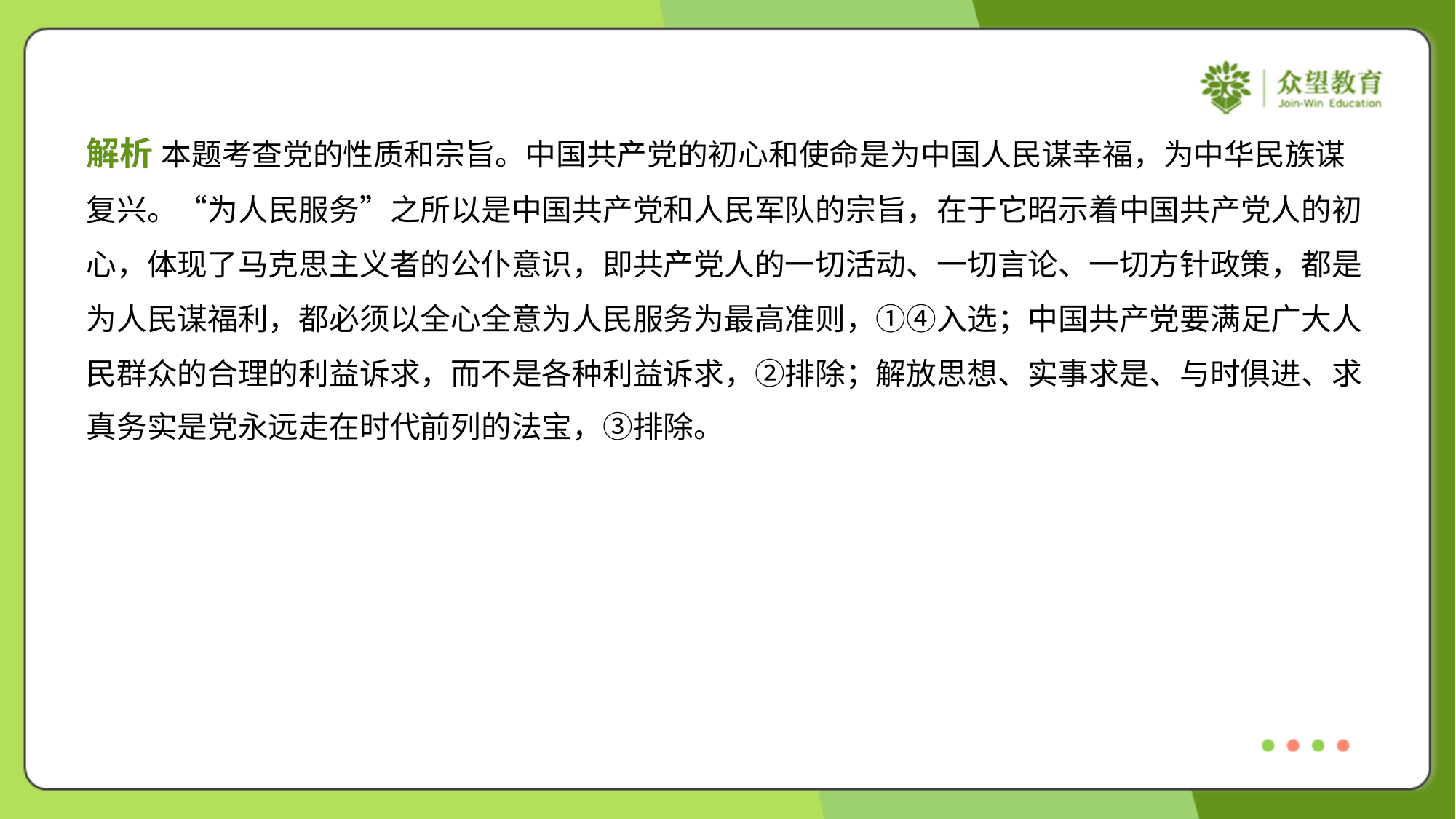

解析 本题考查党的性质和宗旨。中国共产党的初心和使命是为中国人民谋幸福，为中华民族谋
复兴。“为人民服务”之所以是中国共产党和人民军队的宗旨，在于它昭示着中国共产党人的初
心，体现了马克思主义者的公仆意识，即共产党人的一切活动、一切言论、一切方针政策，都是
为人民谋福利，都必须以全心全意为人民服务为最高准则，①④入选；中国共产党要满足广大人
民群众的合理的利益诉求，而不是各种利益诉求，②排除；解放思想、实事求是、与时俱进、求
真务实是党永远走在时代前列的法宝，③排除。